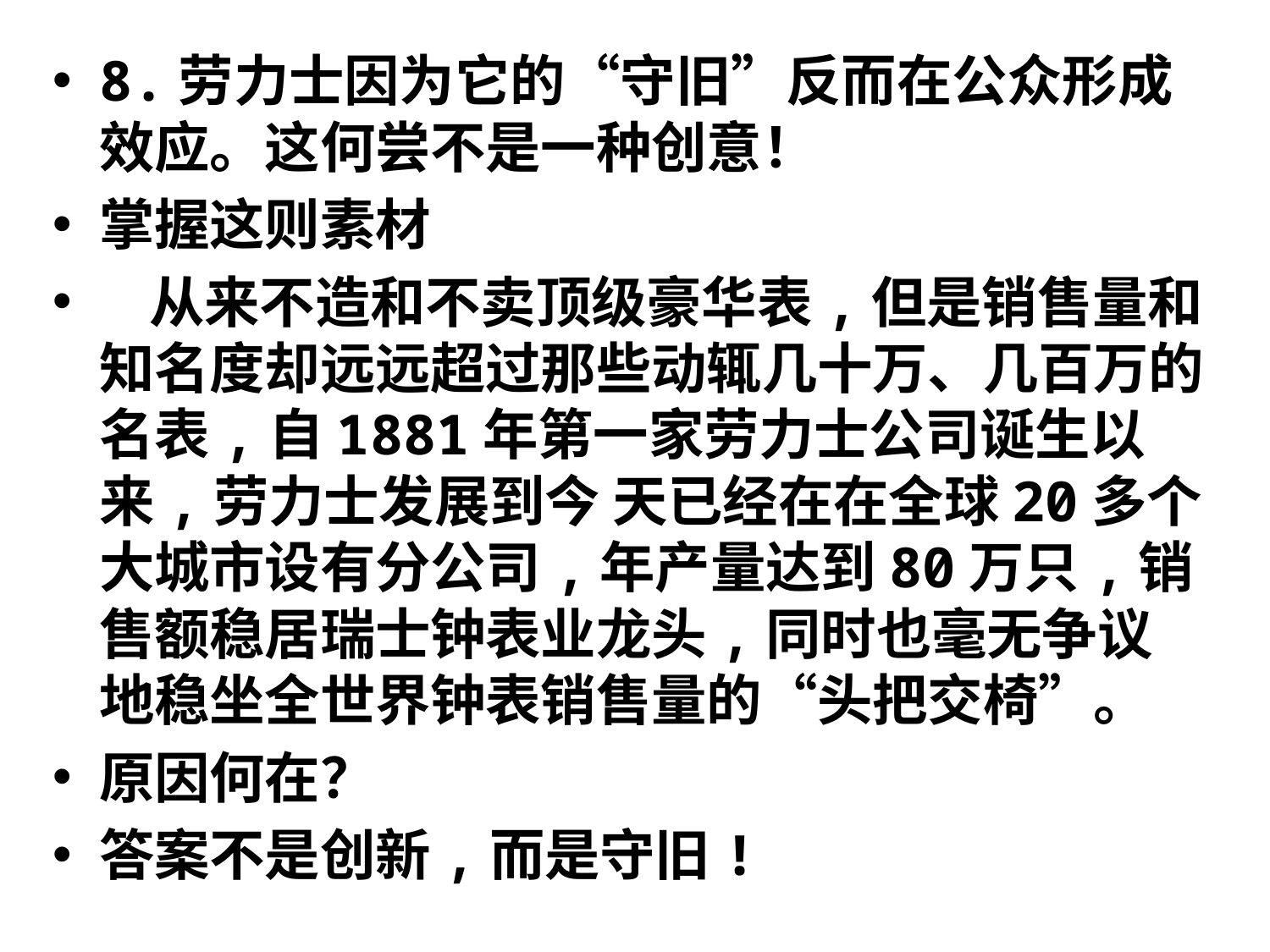

#
8.劳力士因为它的“守旧”反而在公众形成效应。这何尝不是一种创意！
掌握这则素材
   从来不造和不卖顶级豪华表,但是销售量和知名度却远远超过那些动辄几十万、几百万的名表,自1881年第一家劳力士公司诞生以来,劳力士发展到今 天已经在在全球20多个大城市设有分公司,年产量达到80万只,销售额稳居瑞士钟表业龙头,同时也毫无争议地稳坐全世界钟表销售量的“头把交椅”。
原因何在？
答案不是创新,而是守旧!